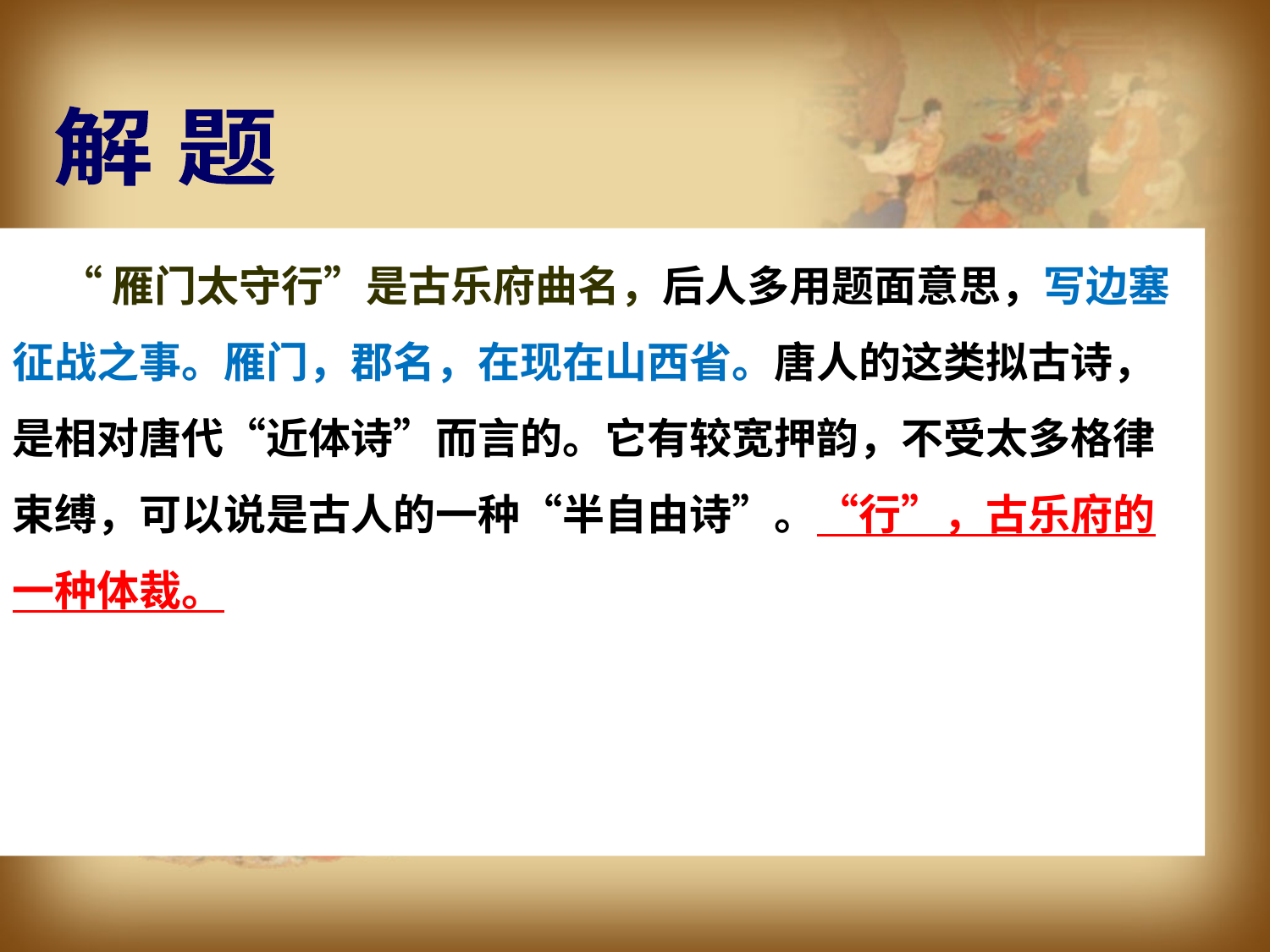

解 题
     “雁门太守行”是古乐府曲名，后人多用题面意思，写边塞征战之事。雁门，郡名，在现在山西省。唐人的这类拟古诗，是相对唐代“近体诗”而言的。它有较宽押韵，不受太多格律束缚，可以说是古人的一种“半自由诗”。“行”，古乐府的一种体裁。